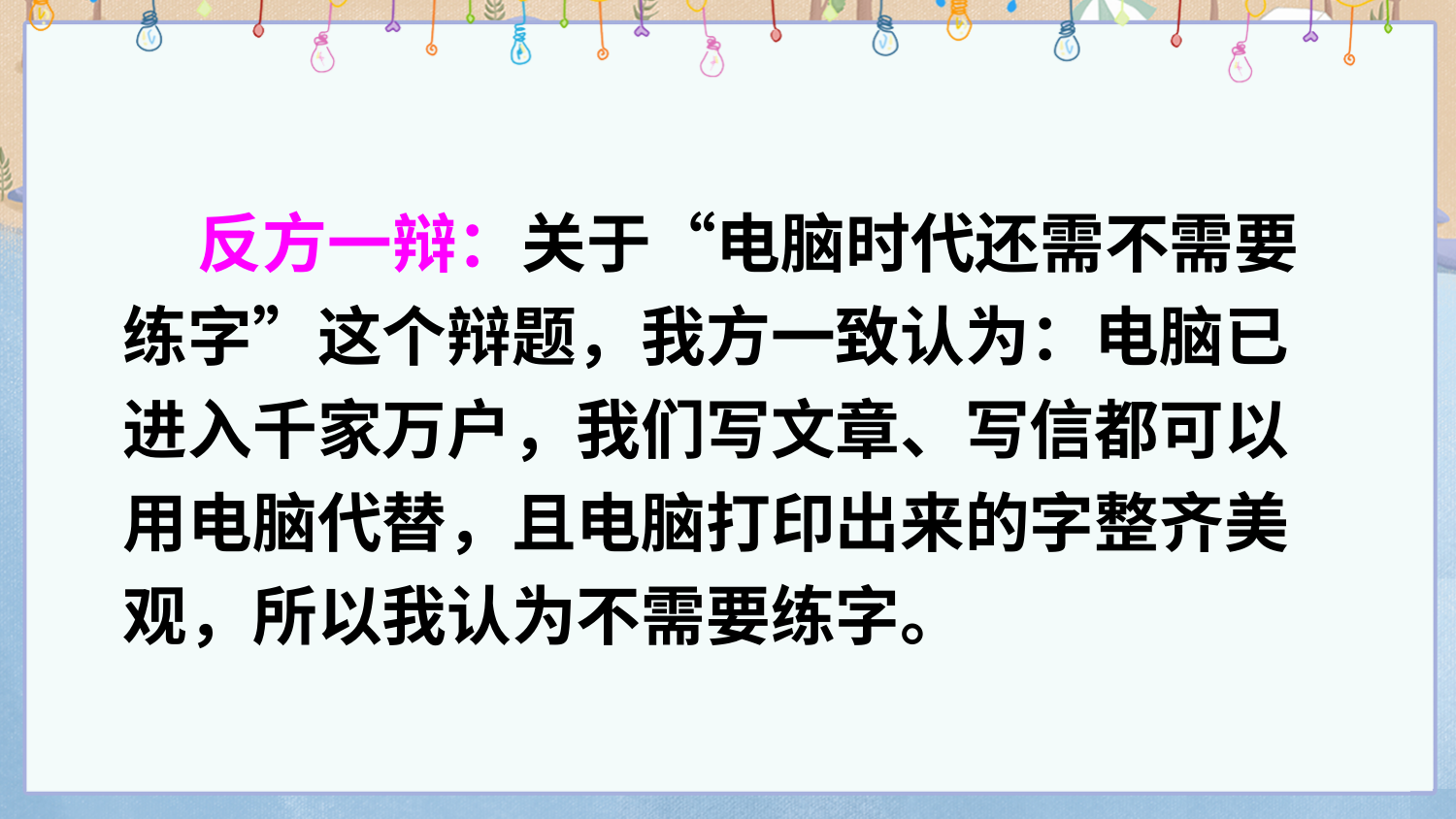

反方一辩：关于“电脑时代还需不需要练字”这个辩题，我方一致认为：电脑已进入千家万户，我们写文章、写信都可以用电脑代替，且电脑打印出来的字整齐美观，所以我认为不需要练字。